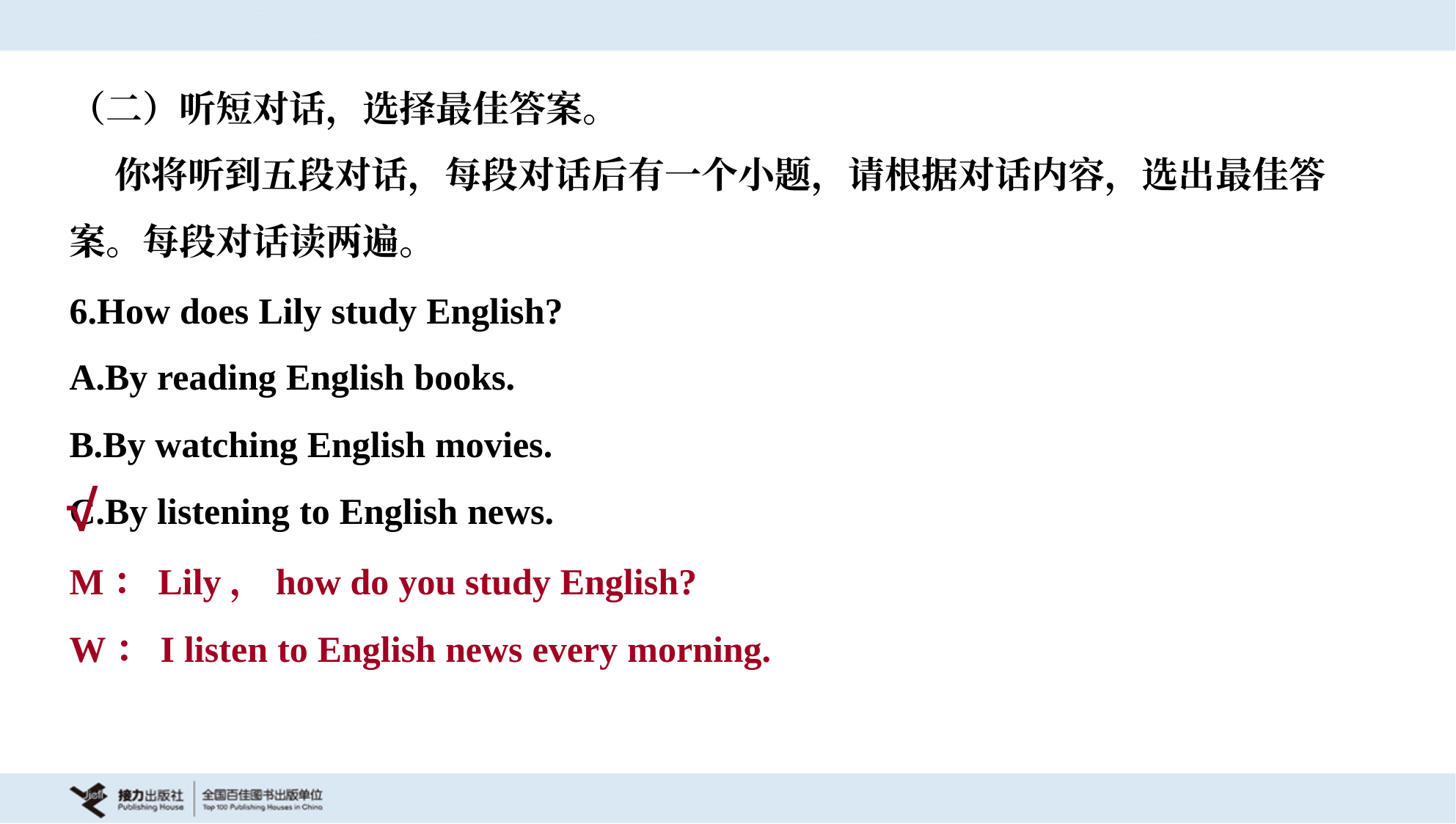

（二）听短对话，选择最佳答案。
    你将听到五段对话，每段对话后有一个小题，请根据对话内容，选出最佳答
案。每段对话读两遍。
6.How does Lily study English?
A.By reading English books.
B.By watching English movies.
C.By listening to English news.
√
M：Lily，how do you study English?
W：I listen to English news every morning.